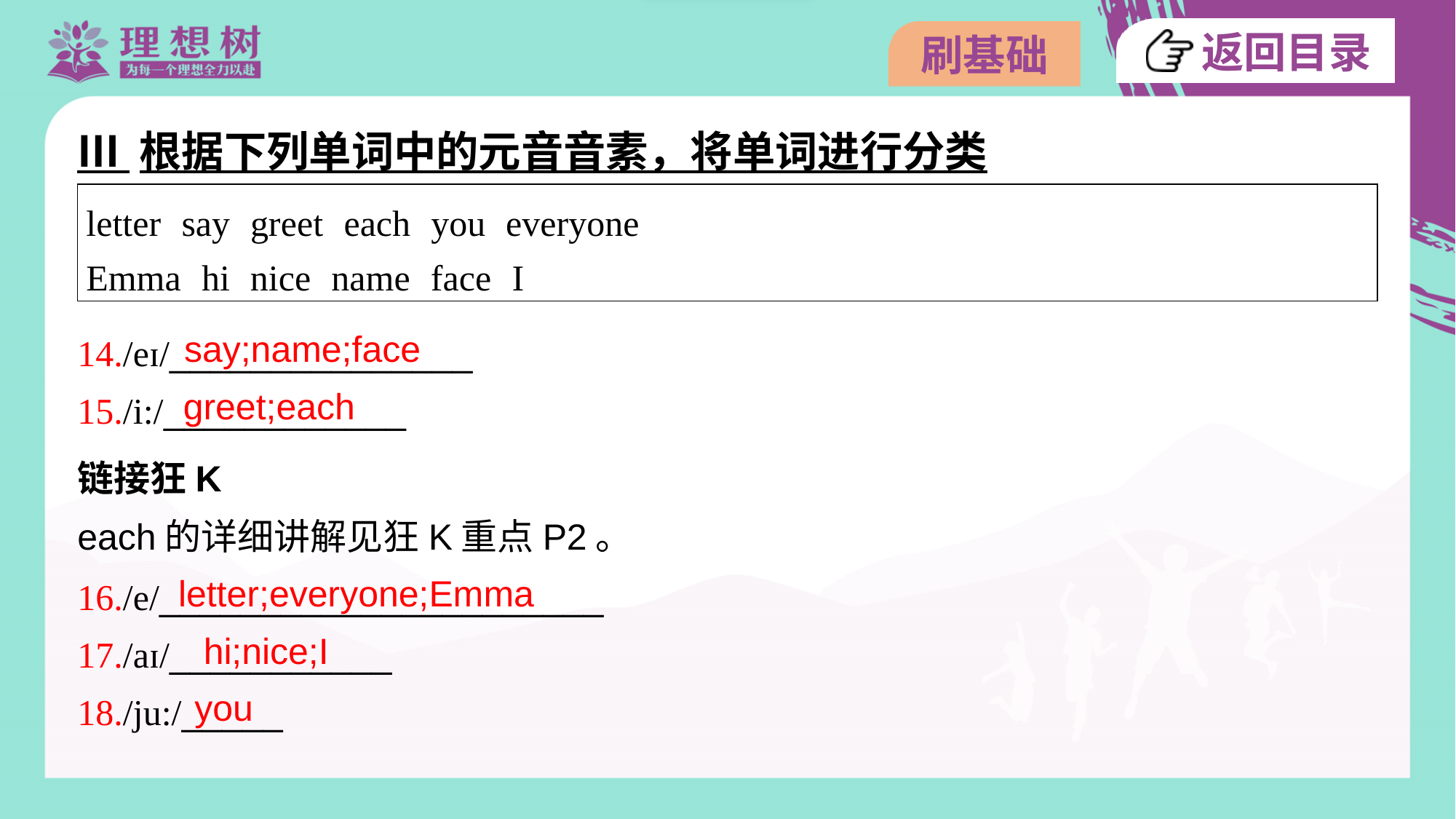

Ⅲ 根据下列单词中的元音音素，将单词进行分类
| letter say greet each you everyone Emma hi nice name face I |
| --- |
say;name;face
14./eɪ/_______________
15./i:/____________
greet;each
链接狂K
each的详细讲解见狂K重点P2。
letter;everyone;Emma
16./e/______________________
17./aɪ/___________
18./ju:/_____
hi;nice;I
you